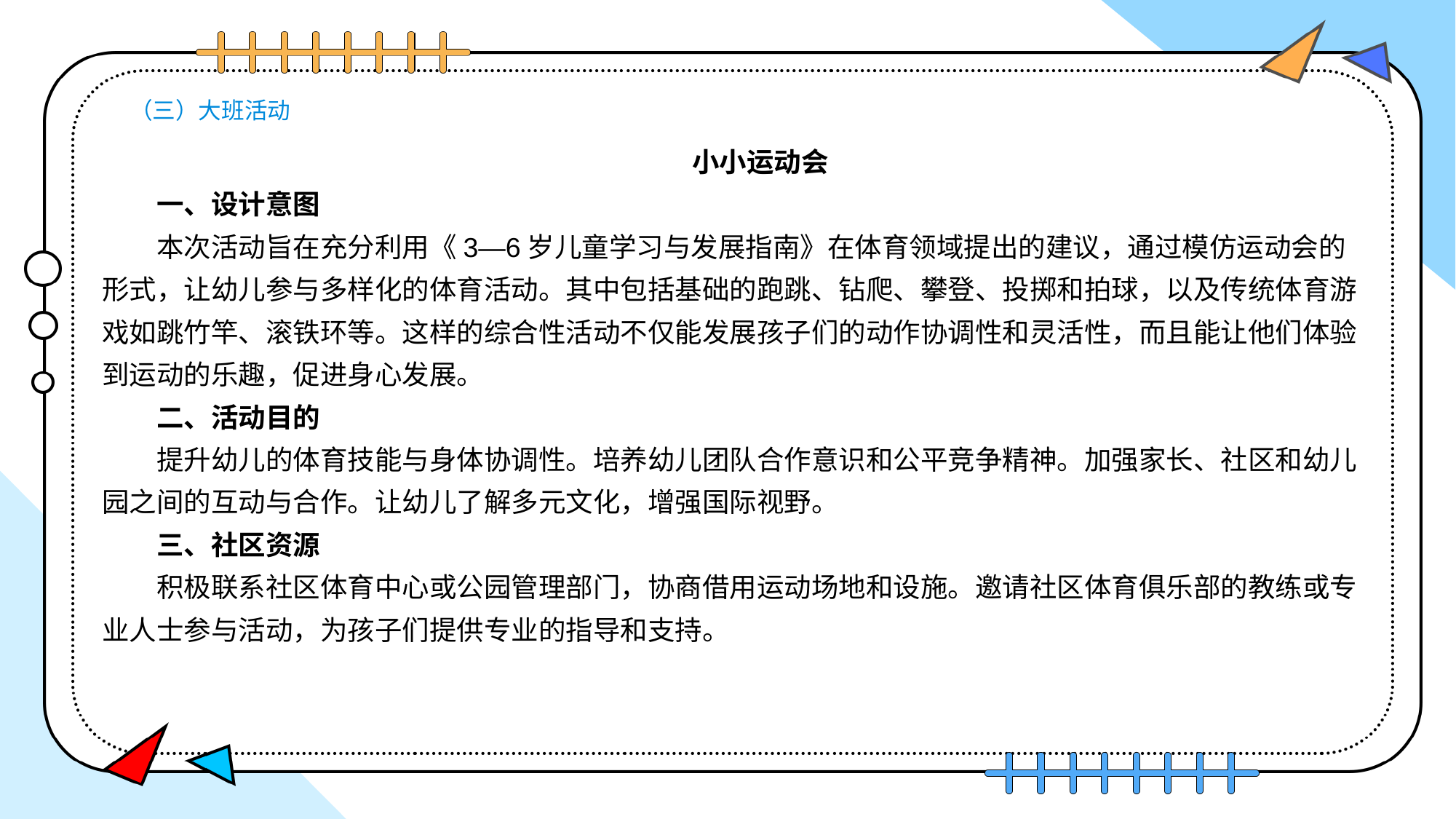

# （三）大班活动
小小运动会
一、设计意图
本次活动旨在充分利用《3—6岁儿童学习与发展指南》在体育领域提出的建议，通过模仿运动会的形式，让幼儿参与多样化的体育活动。其中包括基础的跑跳、钻爬、攀登、投掷和拍球，以及传统体育游戏如跳竹竿、滚铁环等。这样的综合性活动不仅能发展孩子们的动作协调性和灵活性，而且能让他们体验到运动的乐趣，促进身心发展。
二、活动目的
提升幼儿的体育技能与身体协调性。培养幼儿团队合作意识和公平竞争精神。加强家长、社区和幼儿园之间的互动与合作。让幼儿了解多元文化，增强国际视野。
三、社区资源
积极联系社区体育中心或公园管理部门，协商借用运动场地和设施。邀请社区体育俱乐部的教练或专业人士参与活动，为孩子们提供专业的指导和支持。